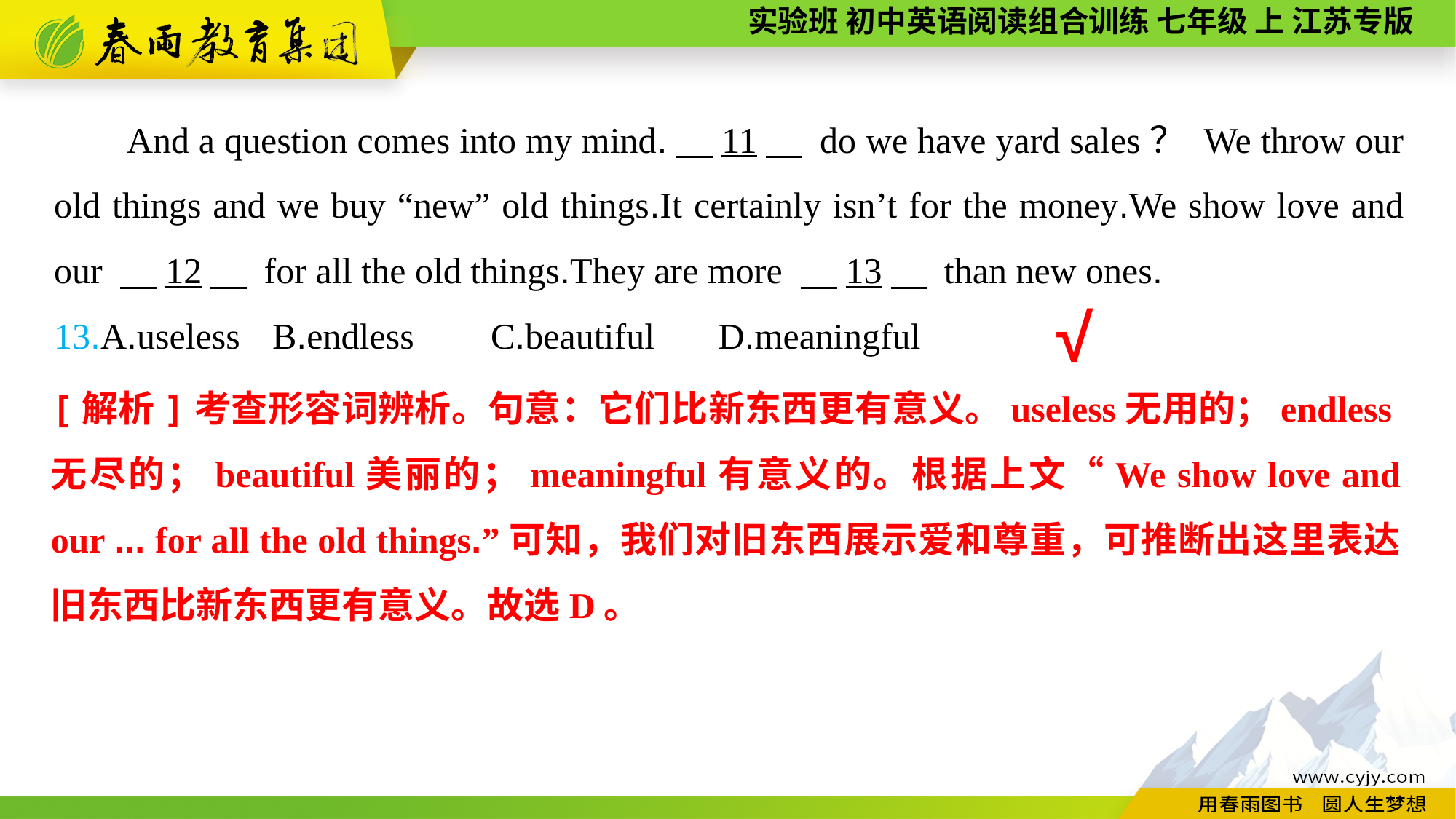

And a question comes into my mind.　11　 do we have yard sales？ We throw our old things and we buy “new” old things.It certainly isn’t for the money.We show love and our 　12　 for all the old things.They are more 　13　 than new ones.
13.A.useless	B.endless	C.beautiful	 D.meaningful
√
[解析]考查形容词辨析。句意：它们比新东西更有意义。useless无用的；endless无尽的；beautiful美丽的；meaningful有意义的。根据上文“We show love and our ... for all the old things.”可知，我们对旧东西展示爱和尊重，可推断出这里表达旧东西比新东西更有意义。故选D。